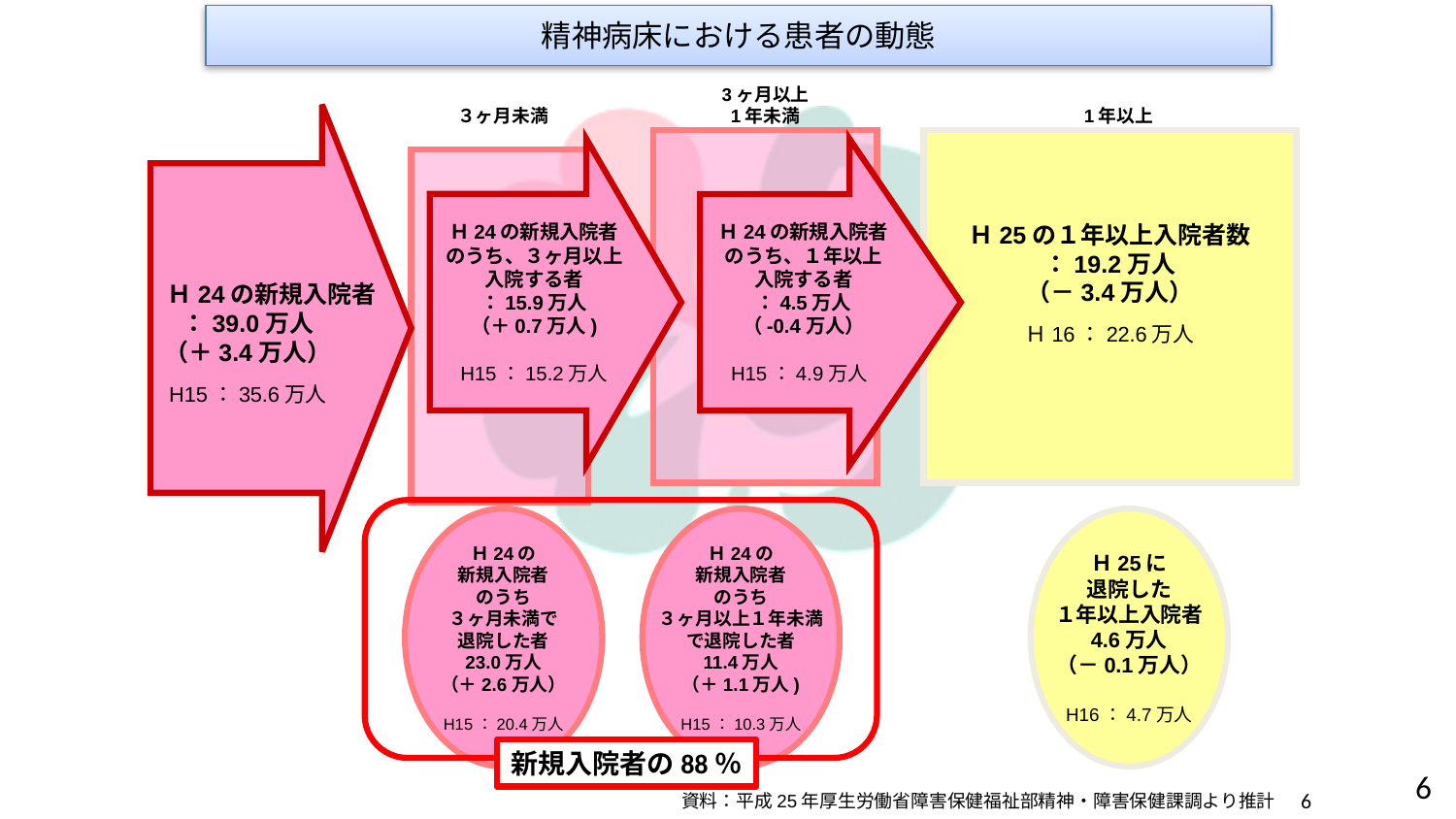

精神病床における患者の動態
3ヶ月以上
1年未満

1年以上
３ヶ月未満

　　Ｈ24の新規入院者
：39.0万人
（＋3.4万人）

H15：35.6万人

Ｈ25の１年以上入院者数
：19.2万人
（－3.4万人）

Ｈ16：22.6万人

Ｈ24の新規入院者
のうち、１年以上
入院する者
：4.5万人
（-0.4万人）

H15：4.9万人
Ｈ24の新規入院者
のうち、３ヶ月以上
入院する者
：15.9万人
（＋0.7万人)

H15：15.2万人

Ｈ24の
新規入院者
のうち
３ヶ月未満で
退院した者
23.0万人
（＋2.6万人）

H15：20.4万人
Ｈ24の
新規入院者
のうち
３ヶ月以上１年未満
で退院した者
11.4万人
（＋1.1万人)

H15：10.3万人
Ｈ25に
退院した
１年以上入院者
4.6万人
（－0.1万人）

H16：4.7万人
新規入院者の88％
6
6
資料：平成25年厚生労働省障害保健福祉部精神・障害保健課調より推計